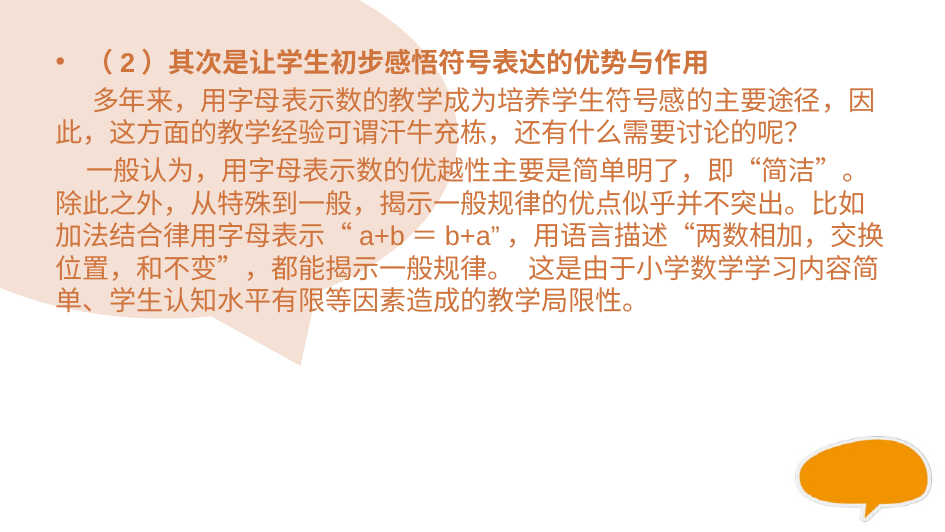

#
（2）其次是让学生初步感悟符号表达的优势与作用
     多年来，用字母表示数的教学成为培养学生符号感的主要途径，因此，这方面的教学经验可谓汗牛充栋，还有什么需要讨论的呢？
    一般认为，用字母表示数的优越性主要是简单明了，即“简洁”。除此之外，从特殊到一般，揭示一般规律的优点似乎并不突出。比如加法结合律用字母表示“a+b＝b+a”，用语言描述“两数相加，交换位置，和不变”，都能揭示一般规律。 这是由于小学数学学习内容简单、学生认知水平有限等因素造成的教学局限性。